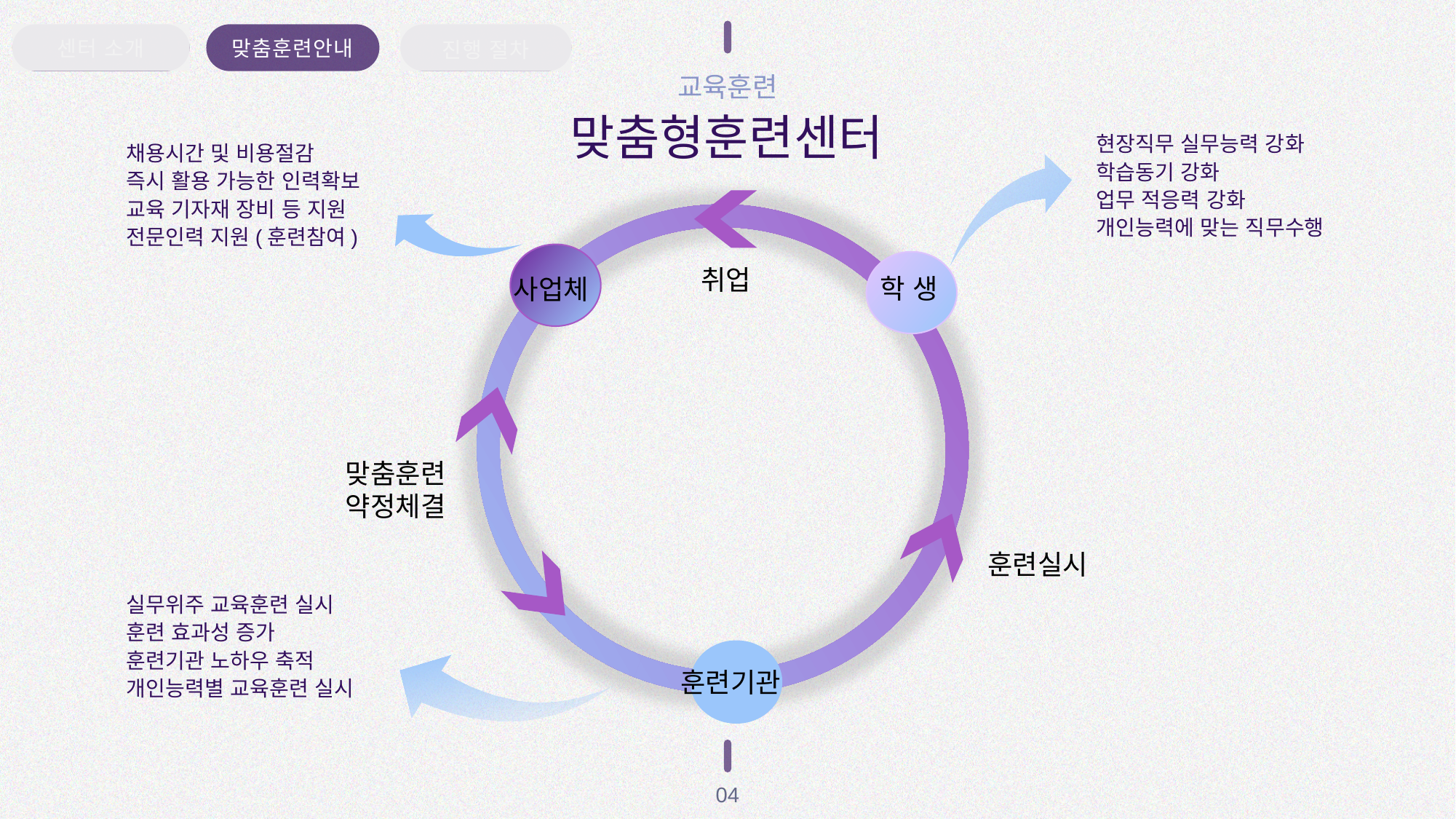

진행 절차

센터 소개

맞춤훈련안내
교육훈련
맞춤형훈련센터
현장직무 실무능력 강화
학습동기 강화
업무 적응력 강화
개인능력에 맞는 직무수행
채용시간 및 비용절감
즉시 활용 가능한 인력확보
교육 기자재 장비 등 지원
전문인력 지원(훈련참여)

실무위주 교육훈련 실시
훈련 효과성 증가
훈련기관 노하우 축적
개인능력별 교육훈련 실시

취업
맞춤훈련
약정체결
훈련실시

학 생
사업체
훈련기관
04